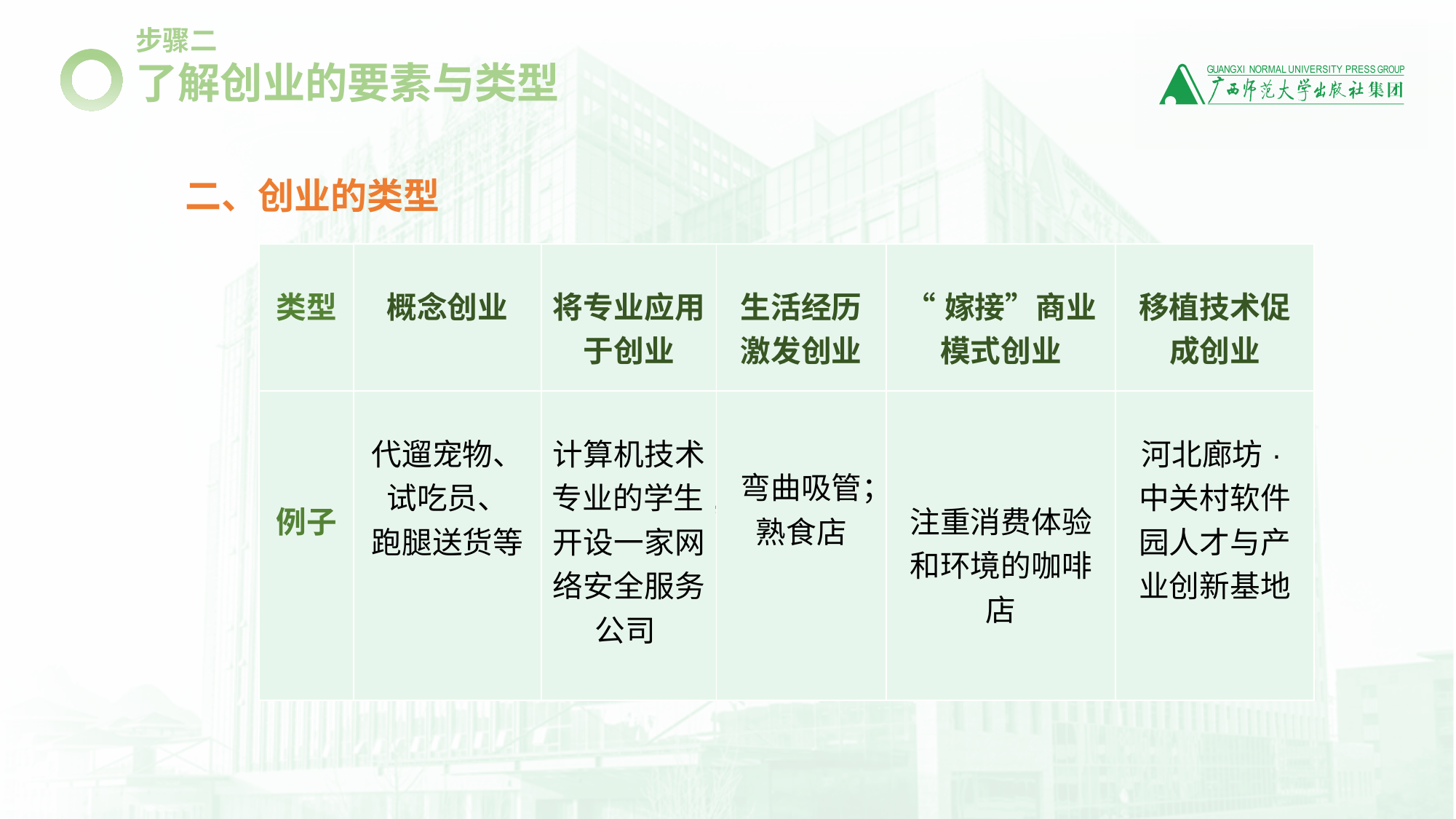

步骤二
了解创业的要素与类型

二、创业的类型
| 类型 | 概念创业 | 将专业应用于创业 | 生活经历激发创业 | “嫁接”商业模式创业 | 移植技术促成创业 |
| --- | --- | --- | --- | --- | --- |
| 例子 | 代遛宠物、 试吃员、 跑腿送货等 | 计算机技术专业的学生,开设一家网络安全服务公司 | 弯曲吸管；熟食店 | 注重消费体验和环境的咖啡店 | 河北廊坊·中关村软件园人才与产业创新基地 |